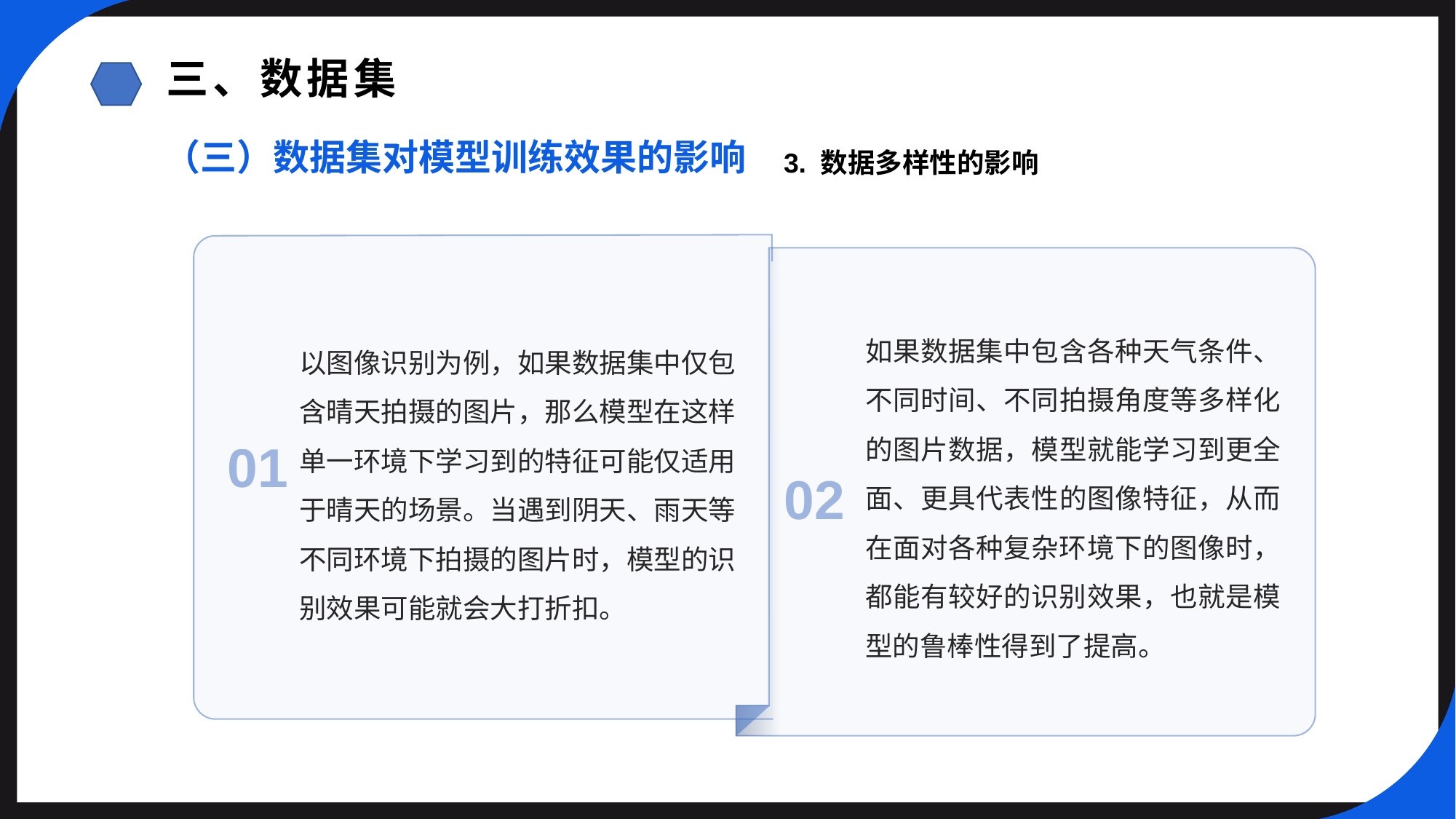

三、数据集
（三）数据集对模型训练效果的影响
3. 数据多样性的影响

以图像识别为例，如果数据集中仅包含晴天拍摄的图片，那么模型在这样单一环境下学习到的特征可能仅适用于晴天的场景。当遇到阴天、雨天等不同环境下拍摄的图片时，模型的识别效果可能就会大打折扣。
如果数据集中包含各种天气条件、不同时间、不同拍摄角度等多样化的图片数据，模型就能学习到更全面、更具代表性的图像特征，从而在面对各种复杂环境下的图像时，都能有较好的识别效果，也就是模型的鲁棒性得到了提高。
01
02